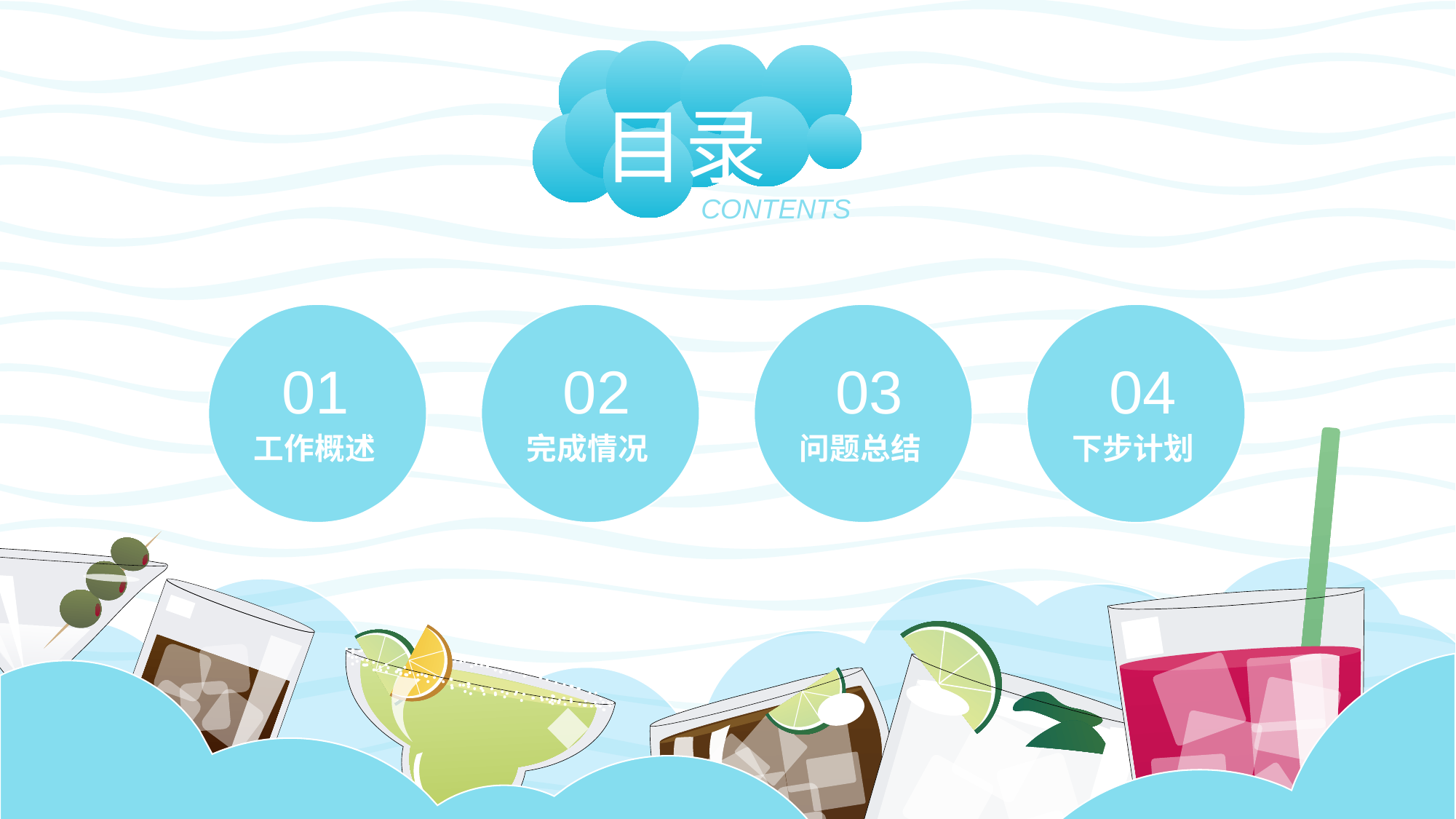

目录
CONTENTS

01
工作概述

02
完成情况

03
问题总结

04
下步计划